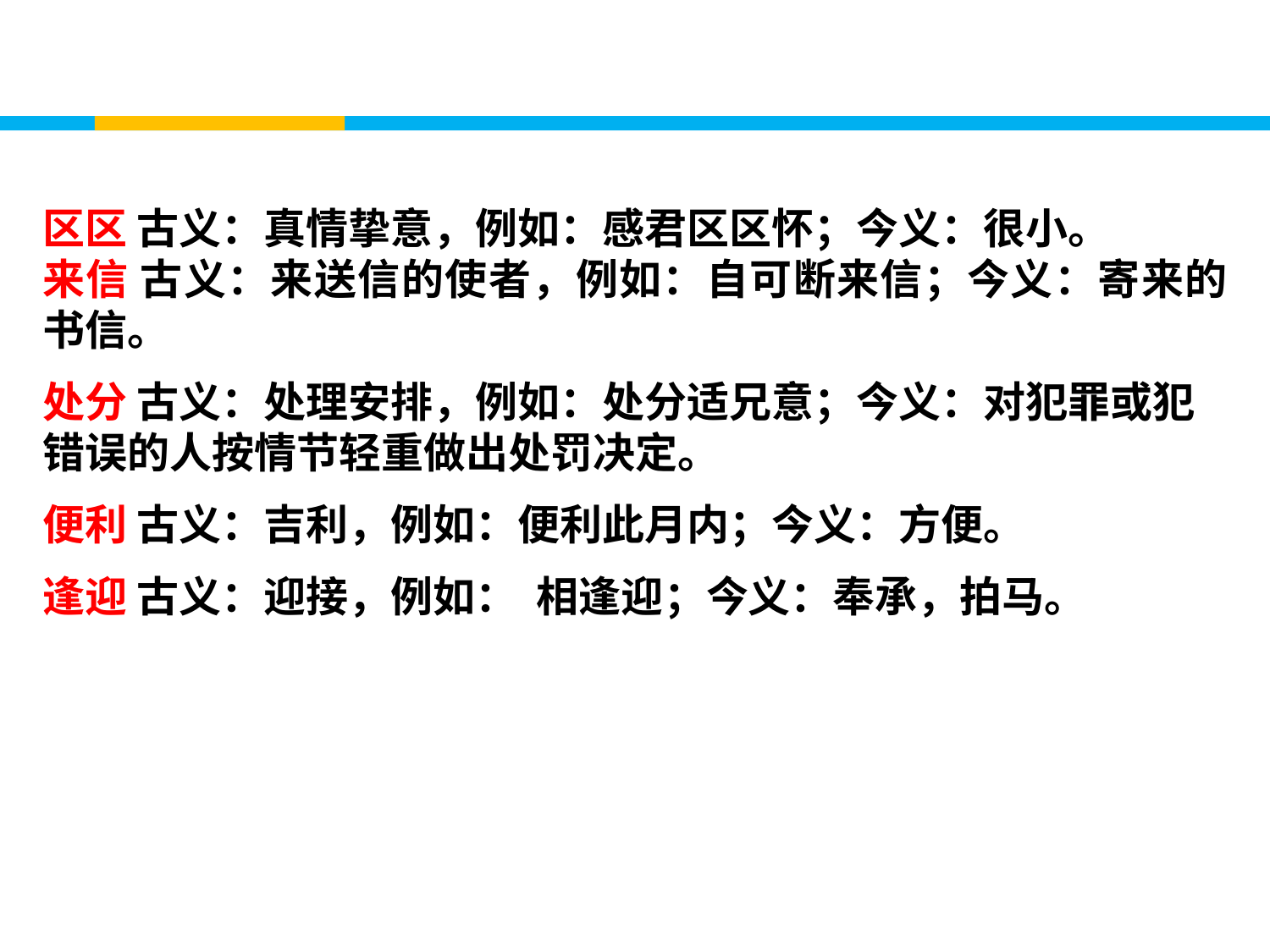

区区 古义：真情挚意，例如：感君区区怀；今义：很小。
来信 古义：来送信的使者，例如：自可断来信；今义：寄来的书信。
处分 古义：处理安排，例如：处分适兄意；今义：对犯罪或犯错误的人按情节轻重做出处罚决定。
便利 古义：吉利，例如：便利此月内；今义：方便。
逢迎 古义：迎接，例如：  相逢迎；今义：奉承，拍马。